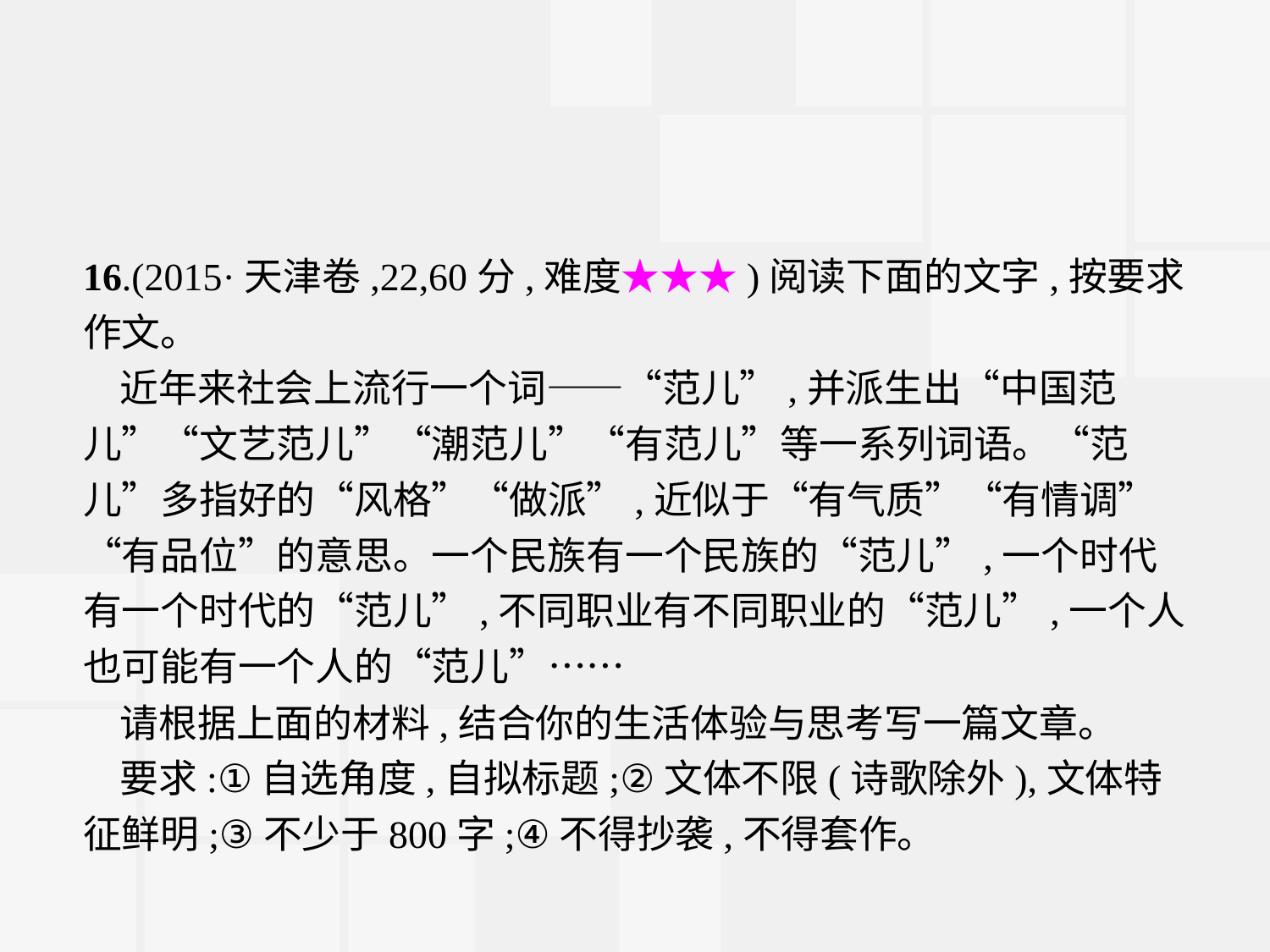

16.(2015·天津卷,22,60分,难度★★★)阅读下面的文字,按要求作文。
近年来社会上流行一个词——“范儿”,并派生出“中国范儿”“文艺范儿”“潮范儿”“有范儿”等一系列词语。“范儿”多指好的“风格”“做派”,近似于“有气质”“有情调”“有品位”的意思。一个民族有一个民族的“范儿”,一个时代有一个时代的“范儿”,不同职业有不同职业的“范儿”,一个人也可能有一个人的“范儿”……
请根据上面的材料,结合你的生活体验与思考写一篇文章。
要求:①自选角度,自拟标题;②文体不限(诗歌除外),文体特征鲜明;③不少于800字;④不得抄袭,不得套作。